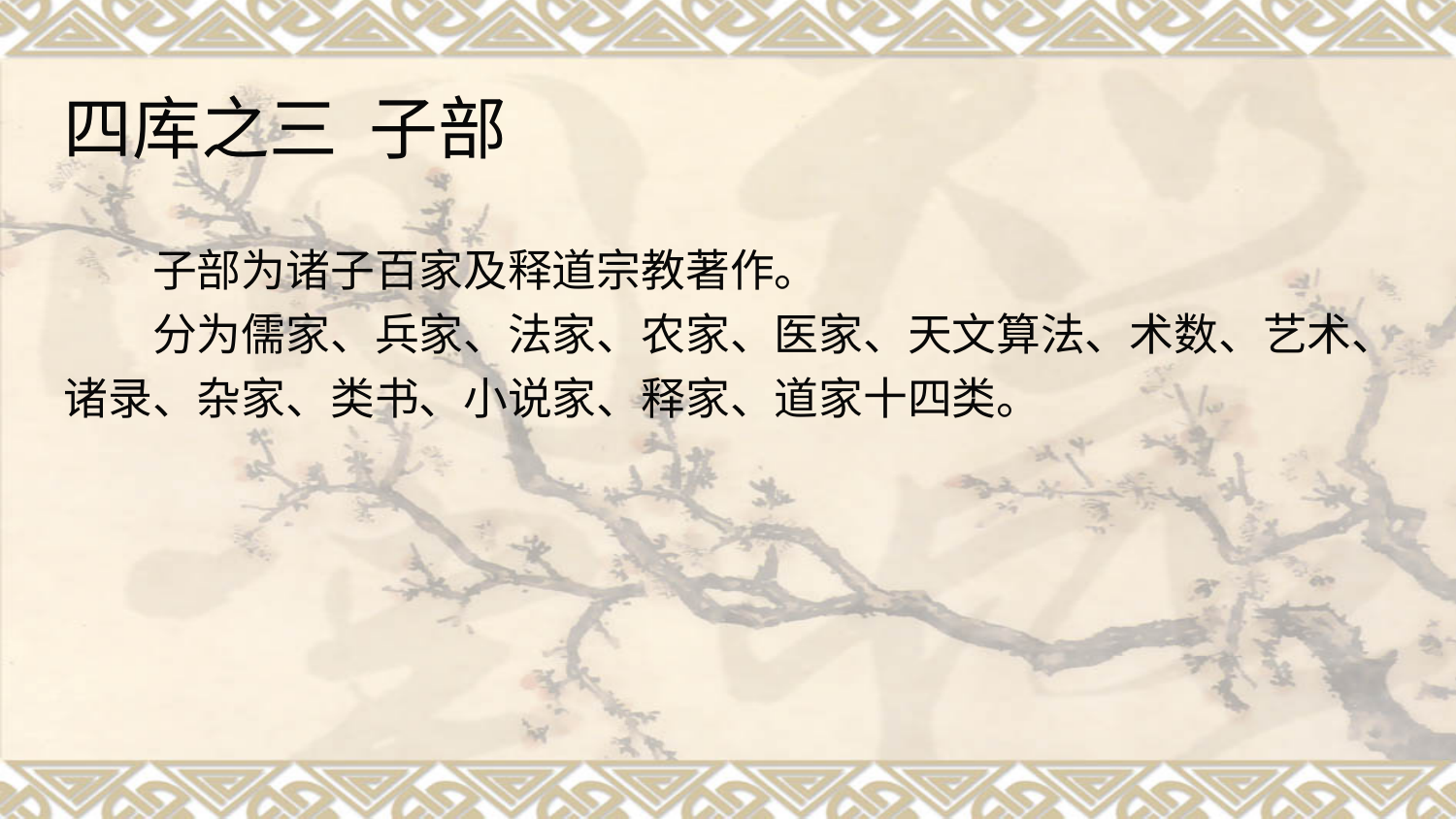

# 四库之三  子部 　　子部为诸子百家及释道宗教著作。 　　分为儒家、兵家、法家、农家、医家、天文算法、术数、艺术、诸录、杂家、类书、小说家、释家、道家十四类。